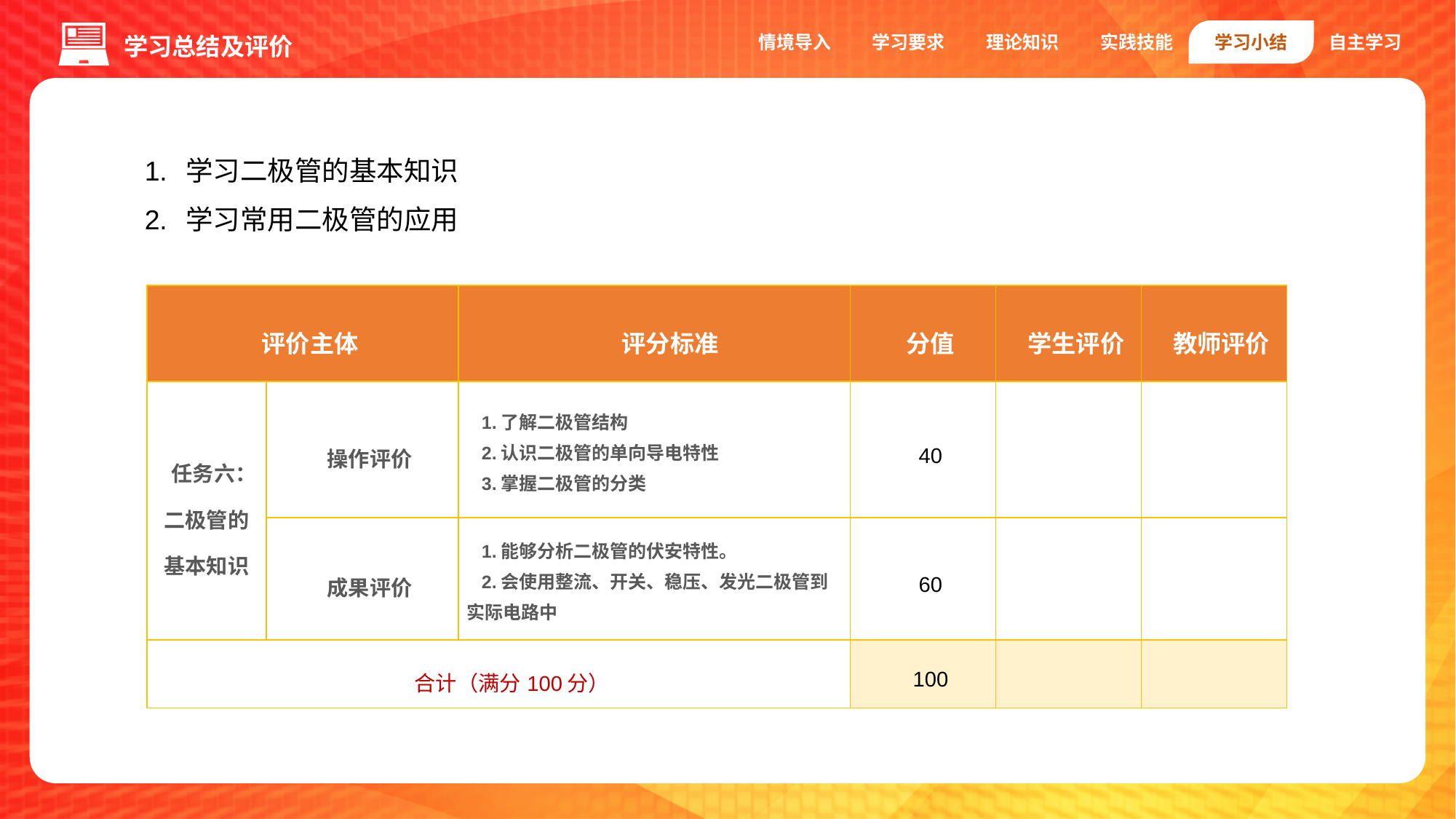

情境导入
学习要求
理论知识
实践技能
学习小结
自主学习

学习总结及评价

学习二极管的基本知识
学习常用二极管的应用
| 评价主体 |  | 评分标准 | 分值 | 学生评价 | 教师评价 |
| --- | --- | --- | --- | --- | --- |
| 任务六：二极管的基本知识 | 操作评价 | 1.了解二极管结构 2.认识二极管的单向导电特性 3.掌握二极管的分类 | 40 |  |  |
|  | 成果评价 | 1.能够分析二极管的伏安特性。 2.会使用整流、开关、稳压、发光二极管到实际电路中 | 60 |  |  |
| 合计（满分100分） |  |  | 100 |  |  |